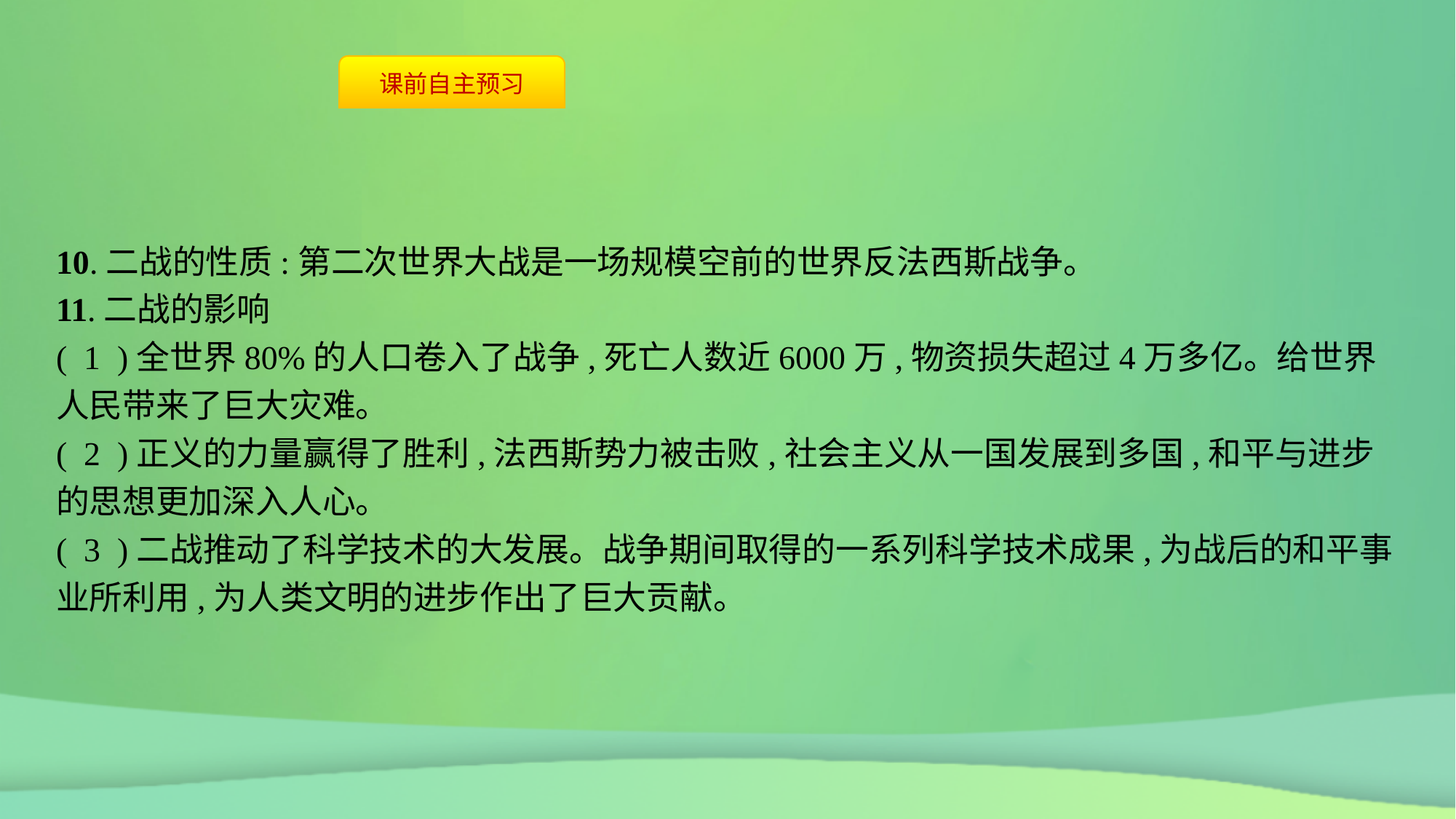

10.二战的性质:第二次世界大战是一场规模空前的世界反法西斯战争。
11.二战的影响
(  1  )全世界80%的人口卷入了战争,死亡人数近6000万,物资损失超过4万多亿。给世界人民带来了巨大灾难。
(  2  )正义的力量赢得了胜利,法西斯势力被击败,社会主义从一国发展到多国,和平与进步的思想更加深入人心。
(  3  )二战推动了科学技术的大发展。战争期间取得的一系列科学技术成果,为战后的和平事业所利用,为人类文明的进步作出了巨大贡献。